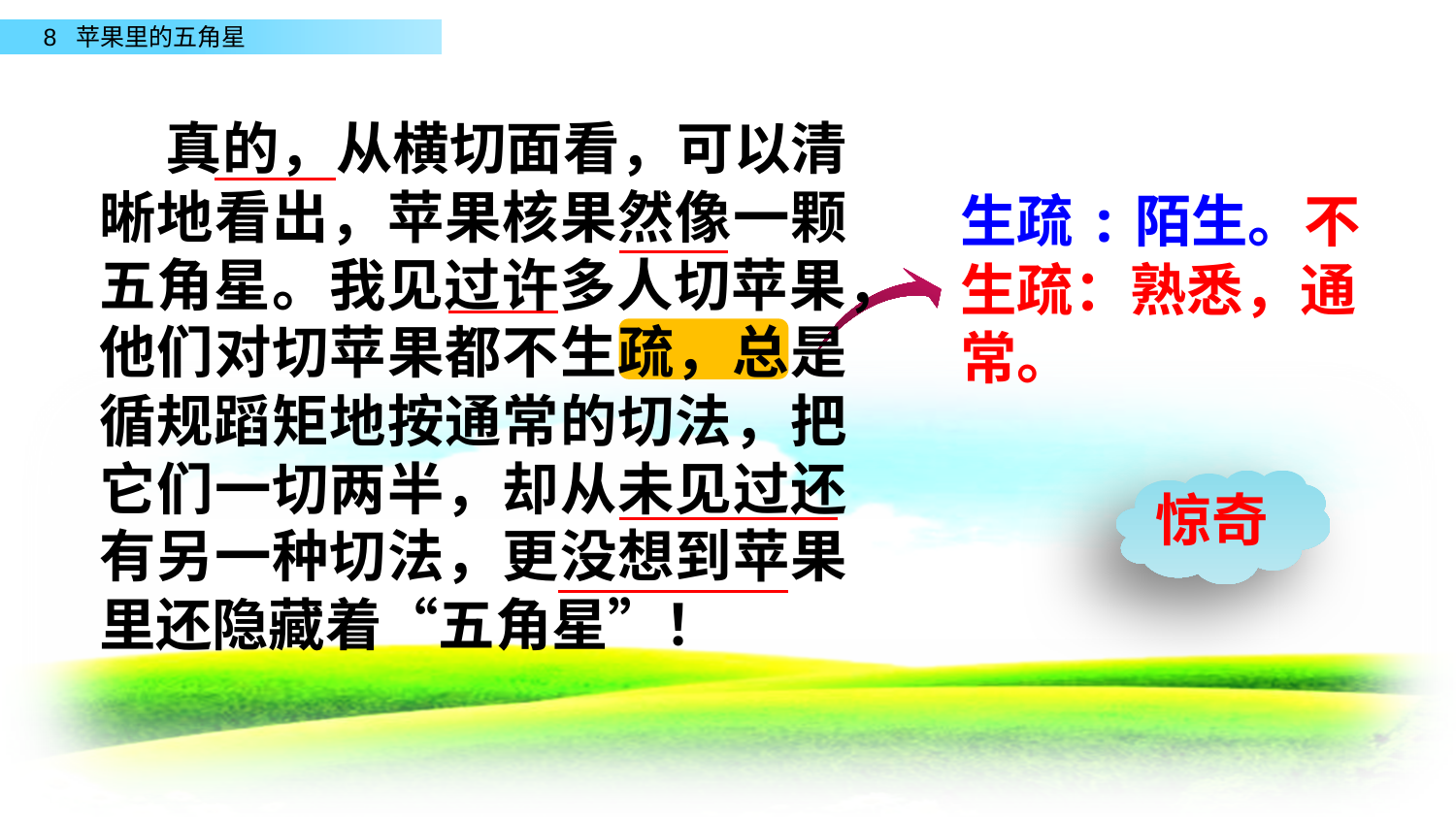

真的，从横切面看，可以清晰地看出，苹果核果然像一颗五角星。我见过许多人切苹果，他们对切苹果都不生疏，总是循规蹈矩地按通常的切法，把它们一切两半，却从未见过还有另一种切法，更没想到苹果里还隐藏着“五角星”！
生疏:陌生。不生疏：熟悉，通常。

惊奇